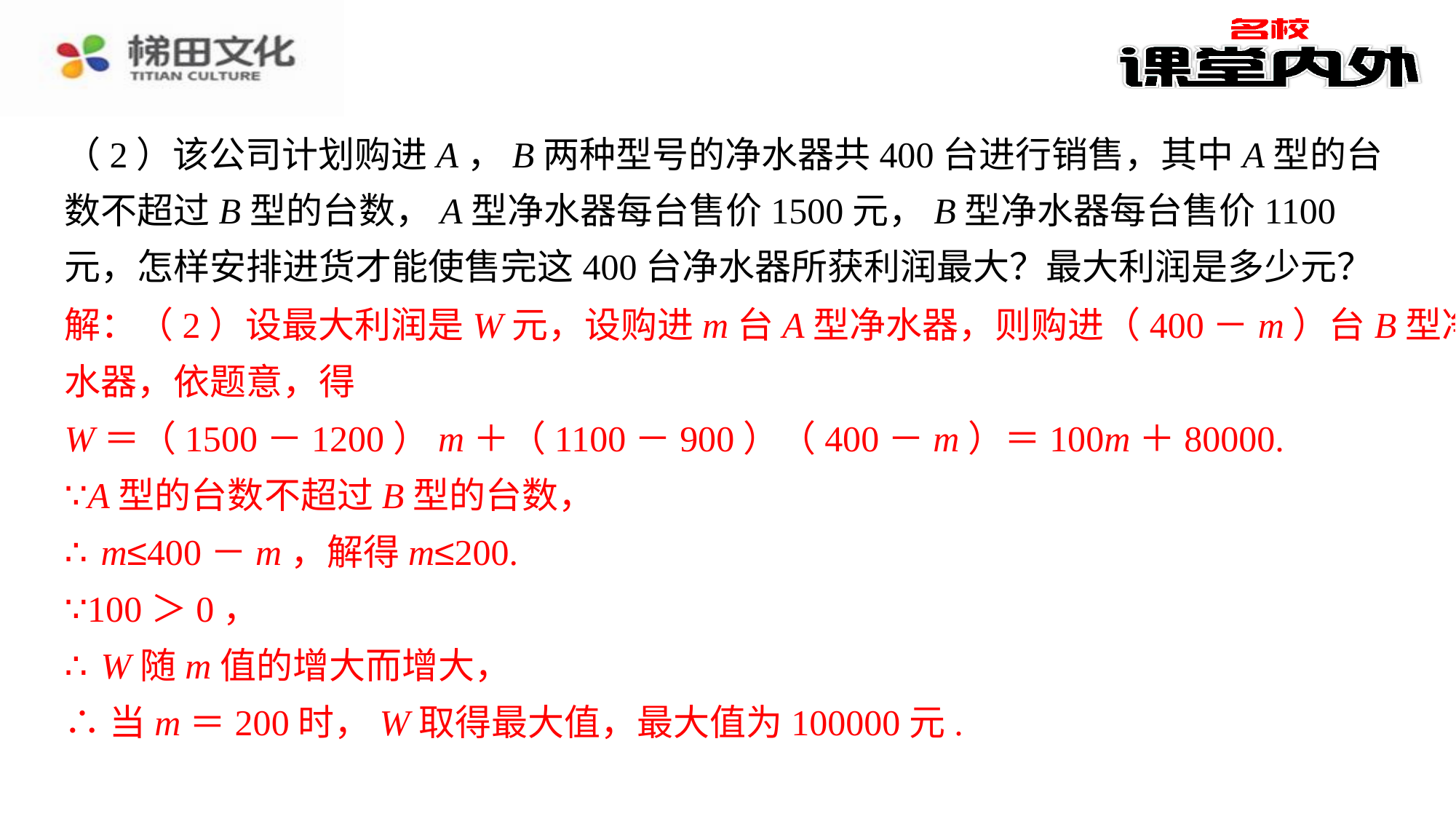

（2）该公司计划购进A，B两种型号的净水器共400台进行销售，其中A型的台数不超过B型的台数，A型净水器每台售价1500元，B型净水器每台售价1100元，怎样安排进货才能使售完这400台净水器所获利润最大？最大利润是多少元？
解：（2）设最大利润是W元，设购进m台A型净水器，则购进（400－m）台B型净水器，依题意，得⁠
W＝（1500－1200）m＋（1100－900）（400－m）＝100m＋80000.⁠
∵A型的台数不超过B型的台数，⁠
∴m≤400－m，解得m≤200.⁠
∵100＞0，⁠
∴W随m值的增大而增大，⁠
∴当m＝200时，W取得最大值，最大值为100000元.⁠
解：（2）设最大利润是W元，设购进m台A型净水器，则购进（400－m）台B型净
水器，依题意，得
W＝（1500－1200）m＋（1100－900）（400－m）＝100m＋80000.
∵A型的台数不超过B型的台数，
∴m≤400－m，解得m≤200.
∵100＞0，
∴W随m值的增大而增大，
∴当m＝200时，W取得最大值，最大值为100000元.